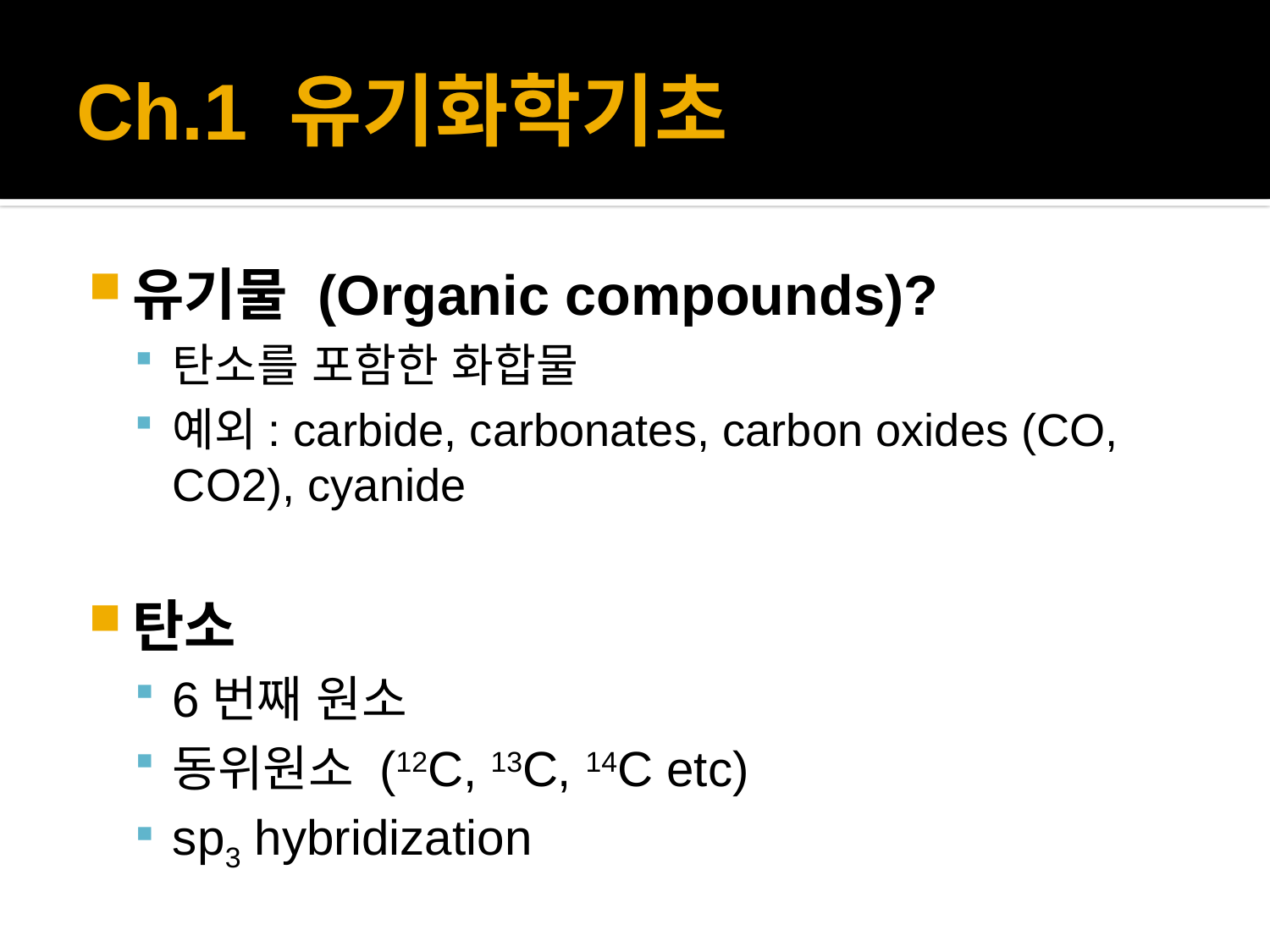

# Ch.1 유기화학기초
유기물 (Organic compounds)?
탄소를 포함한 화합물
예외: carbide, carbonates, carbon oxides (CO, CO2), cyanide

탄소
6번째 원소
동위원소 (12C, 13C, 14C etc)
sp3 hybridization